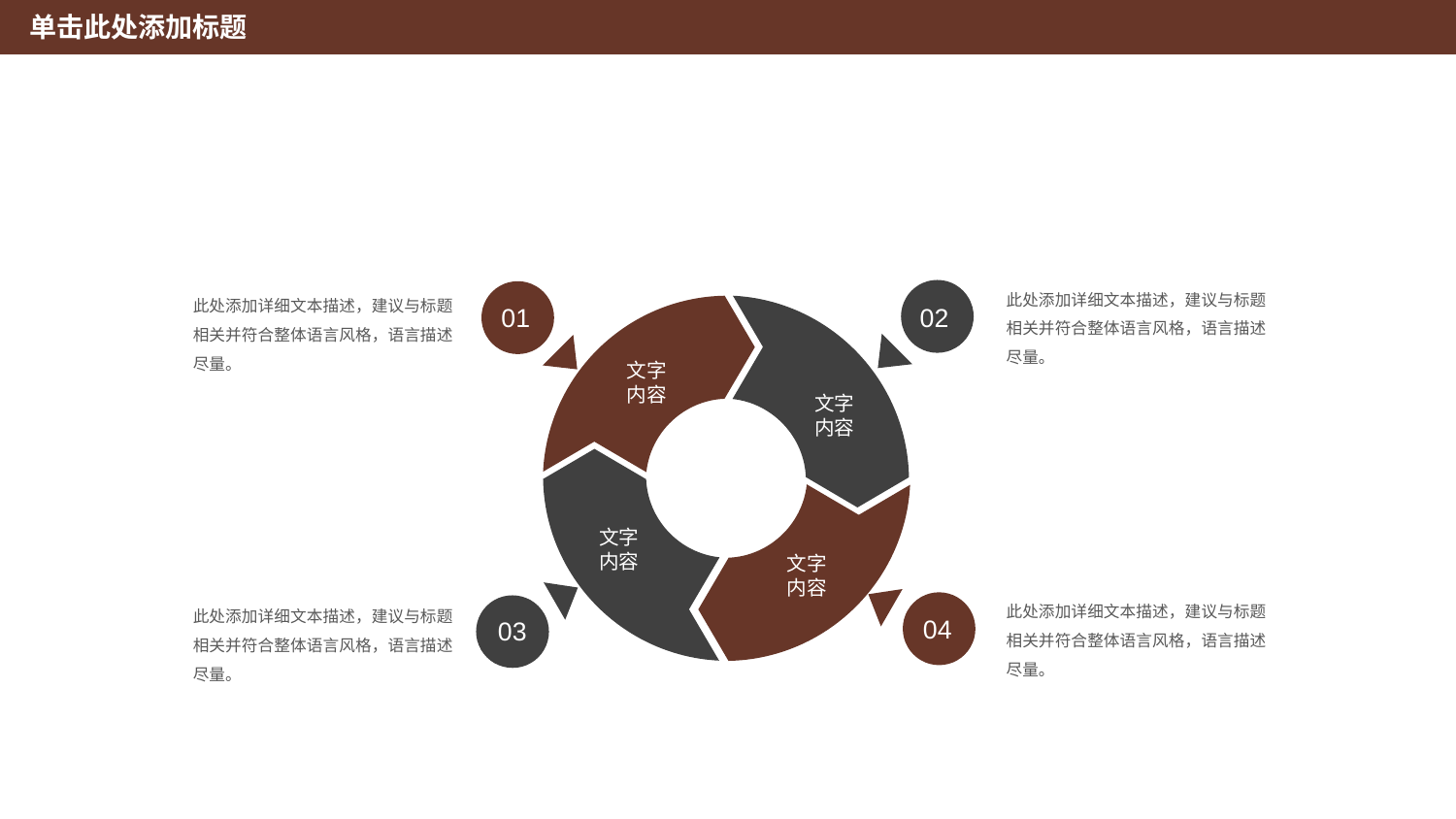

单击此处添加标题
此处添加详细文本描述，建议与标题相关并符合整体语言风格，语言描述尽量。

此处添加详细文本描述，建议与标题相关并符合整体语言风格，语言描述尽量。
01
02

文字内容
文字内容

文字内容
文字内容

此处添加详细文本描述，建议与标题相关并符合整体语言风格，语言描述尽量。
此处添加详细文本描述，建议与标题相关并符合整体语言风格，语言描述尽量。
04
03